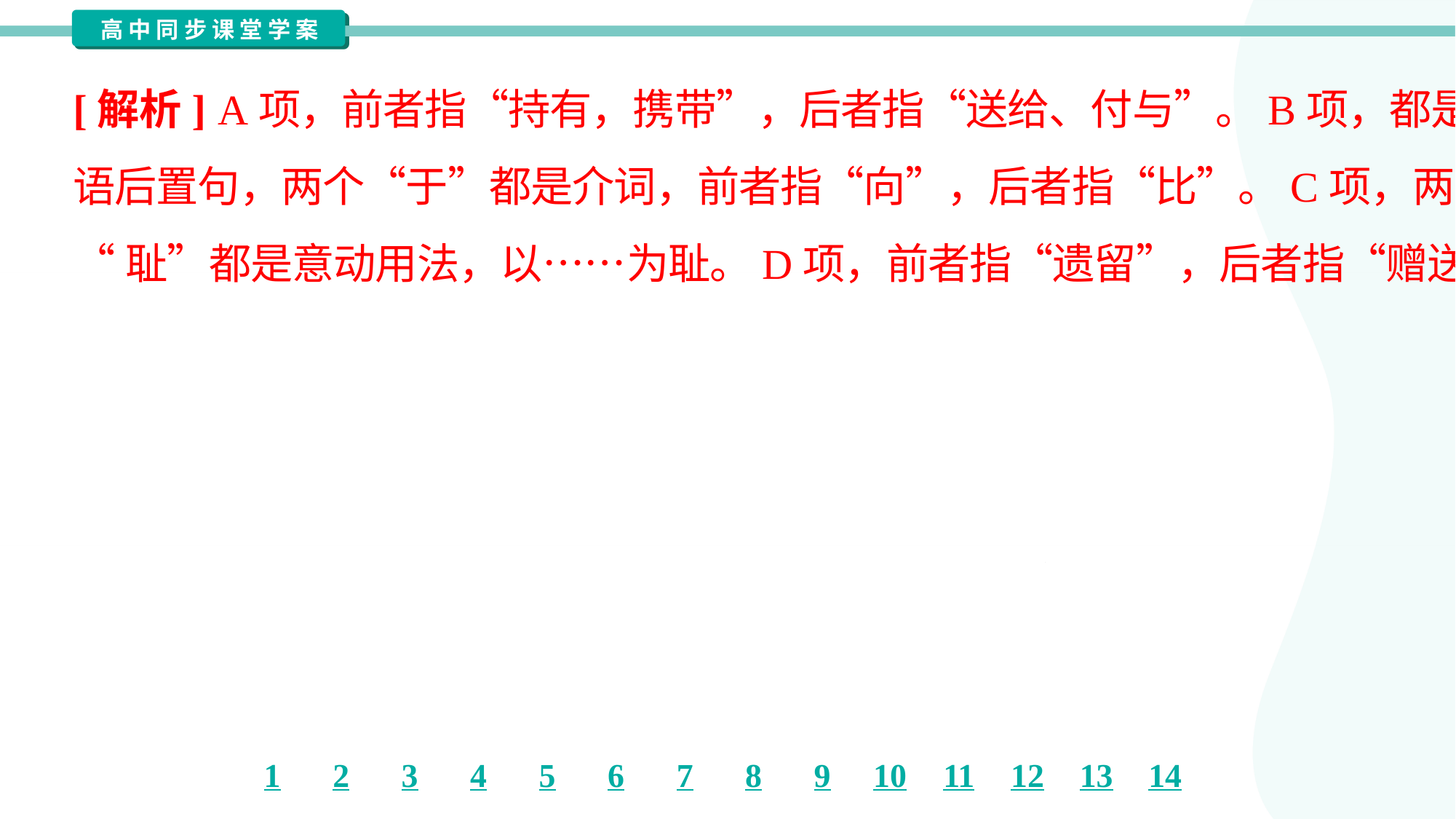

[解析] A项，前者指“持有，携带”，后者指“送给、付与”。B项，都是状
语后置句，两个“于”都是介词，前者指“向”，后者指“比”。C项，两个
“耻”都是意动用法，以……为耻。D项，前者指“遗留”，后者指“赠送”。